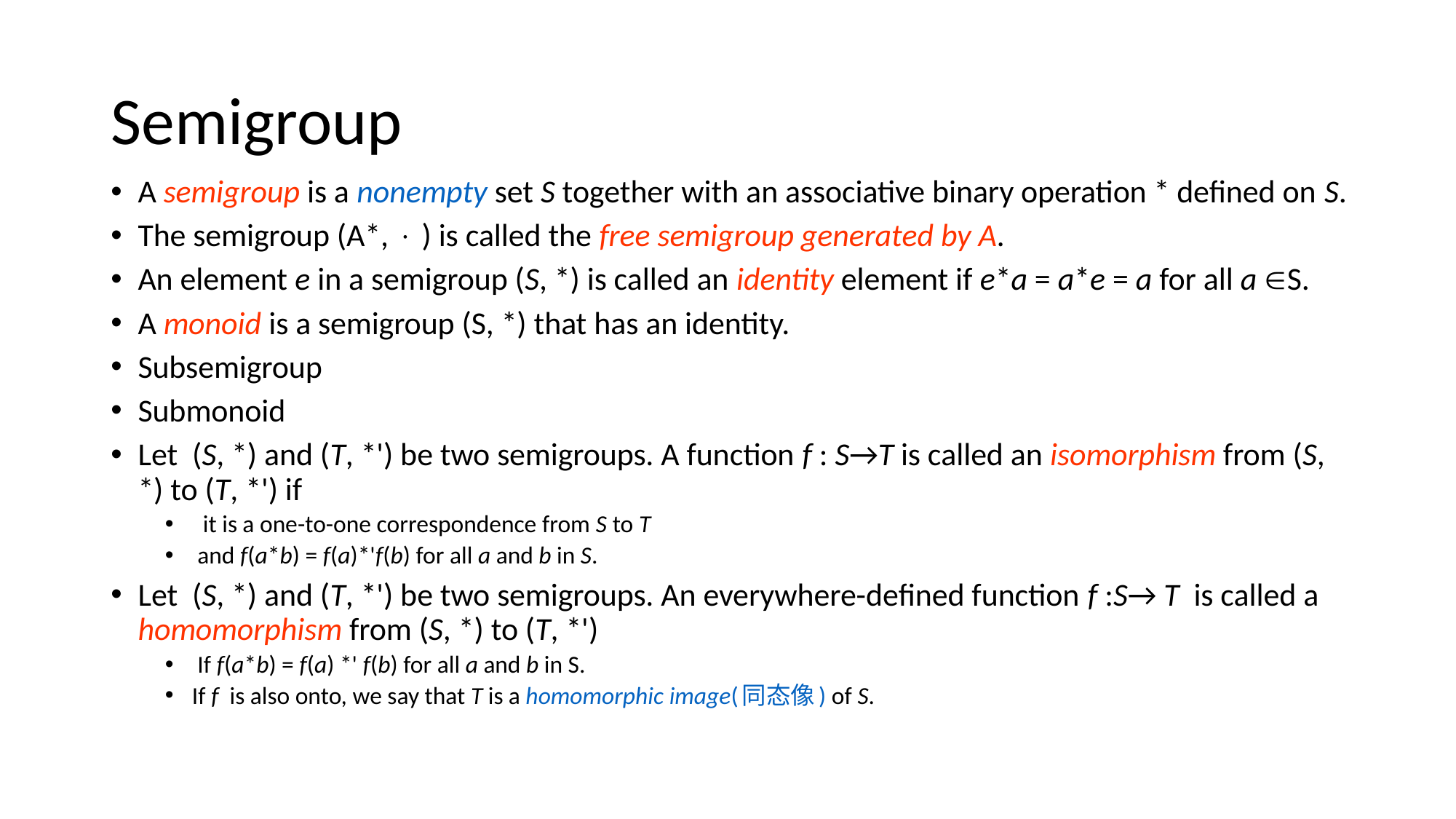

# Semigroup
A semigroup is a nonempty set S together with an associative binary operation * defined on S.
The semigroup (A*, ⋅ ) is called the free semigroup generated by A.
An element e in a semigroup (S, *) is called an identity element if e*a = a*e = a for all a ∈S.
A monoid is a semigroup (S, *) that has an identity.
Subsemigroup
Submonoid
Let  (S, *) and (T, *') be two semigroups. A function f : S→T is called an isomorphism from (S, *) to (T, *') if
  it is a one-to-one correspondence from S to T
 and f(a*b) = f(a)*'f(b) for all a and b in S.
Let  (S, *) and (T, *') be two semigroups. An everywhere-defined function f :S→ T  is called a homomorphism from (S, *) to (T, *')
 If f(a*b) = f(a) *' f(b) for all a and b in S.
If f  is also onto, we say that T is a homomorphic image(同态像) of S.